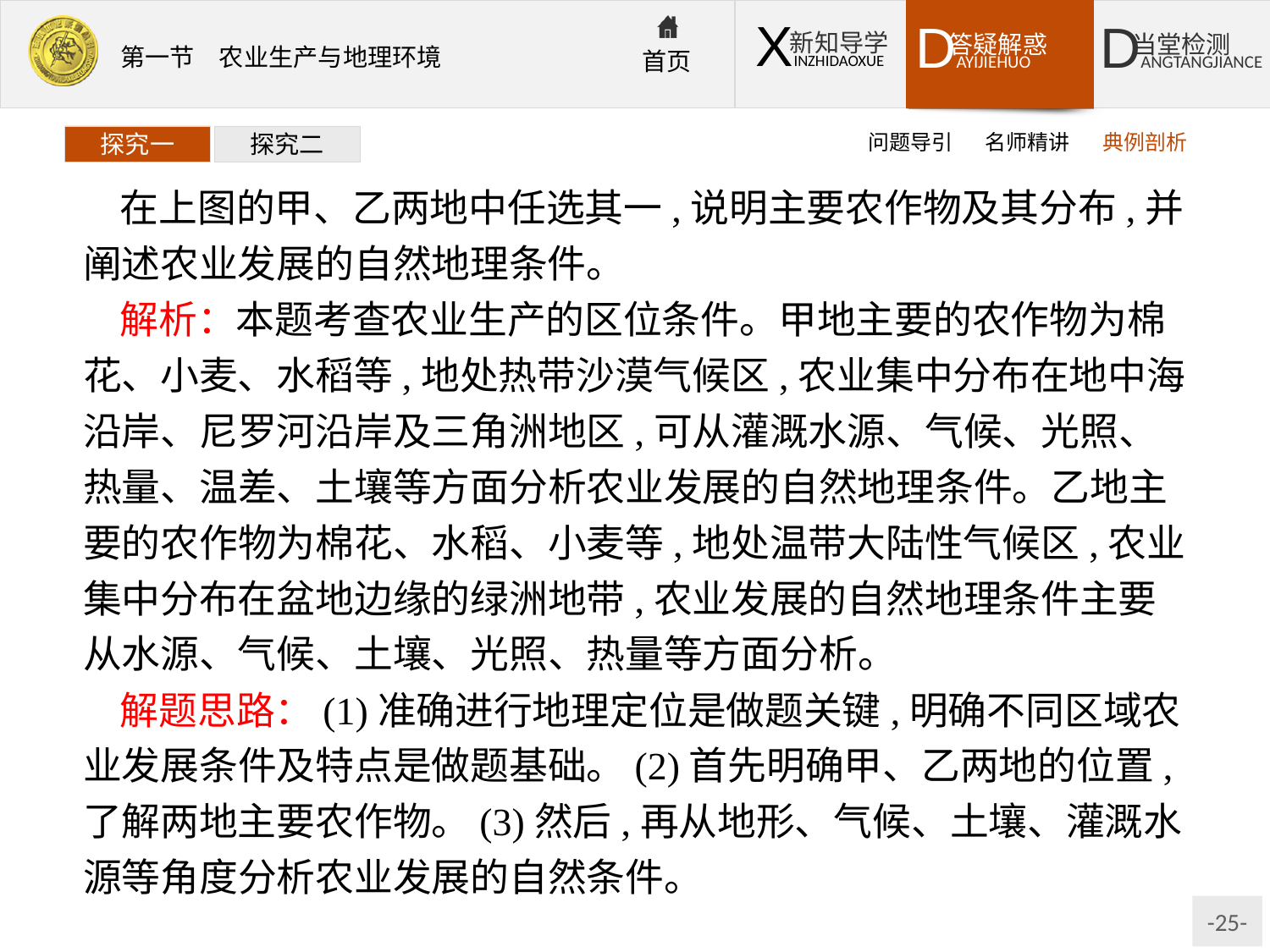

问题导引
名师精讲
典例剖析
探究一
探究二
在上图的甲、乙两地中任选其一,说明主要农作物及其分布,并阐述农业发展的自然地理条件。
解析：本题考查农业生产的区位条件。甲地主要的农作物为棉花、小麦、水稻等,地处热带沙漠气候区,农业集中分布在地中海沿岸、尼罗河沿岸及三角洲地区,可从灌溉水源、气候、光照、热量、温差、土壤等方面分析农业发展的自然地理条件。乙地主要的农作物为棉花、水稻、小麦等,地处温带大陆性气候区,农业集中分布在盆地边缘的绿洲地带,农业发展的自然地理条件主要从水源、气候、土壤、光照、热量等方面分析。
解题思路：(1)准确进行地理定位是做题关键,明确不同区域农业发展条件及特点是做题基础。(2)首先明确甲、乙两地的位置,了解两地主要农作物。(3)然后,再从地形、气候、土壤、灌溉水源等角度分析农业发展的自然条件。